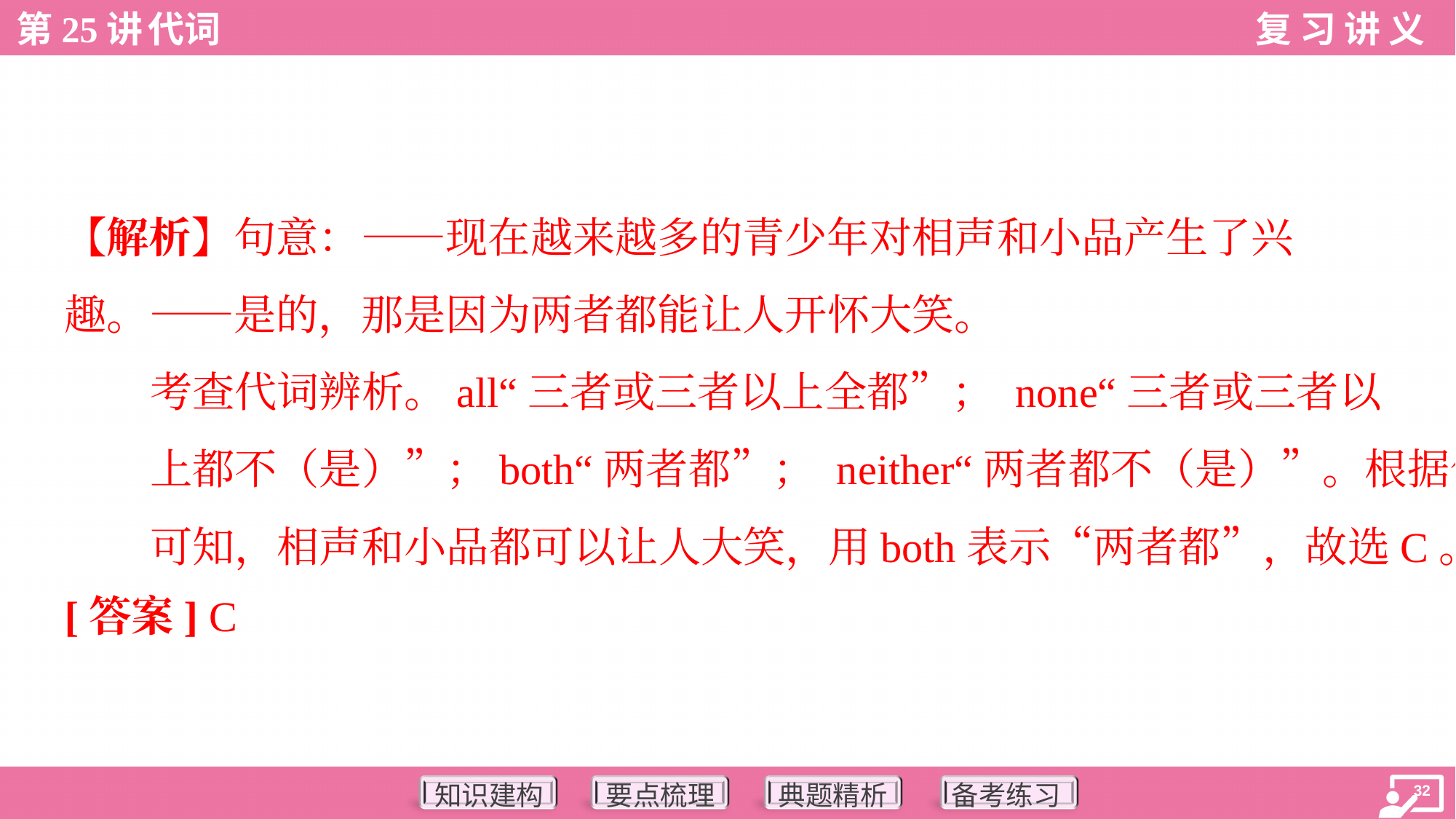

【解析】句意：——现在越来越多的青少年对相声和小品产生了兴
趣。——是的，那是因为两者都能让人开怀大笑。
考查代词辨析。all“三者或三者以上全都”； none“三者或三者以
上都不（是）”；both“两者都”； neither“两者都不（是）”。根据句意
可知，相声和小品都可以让人大笑，用both表示“两者都”，故选C。
[答案] C